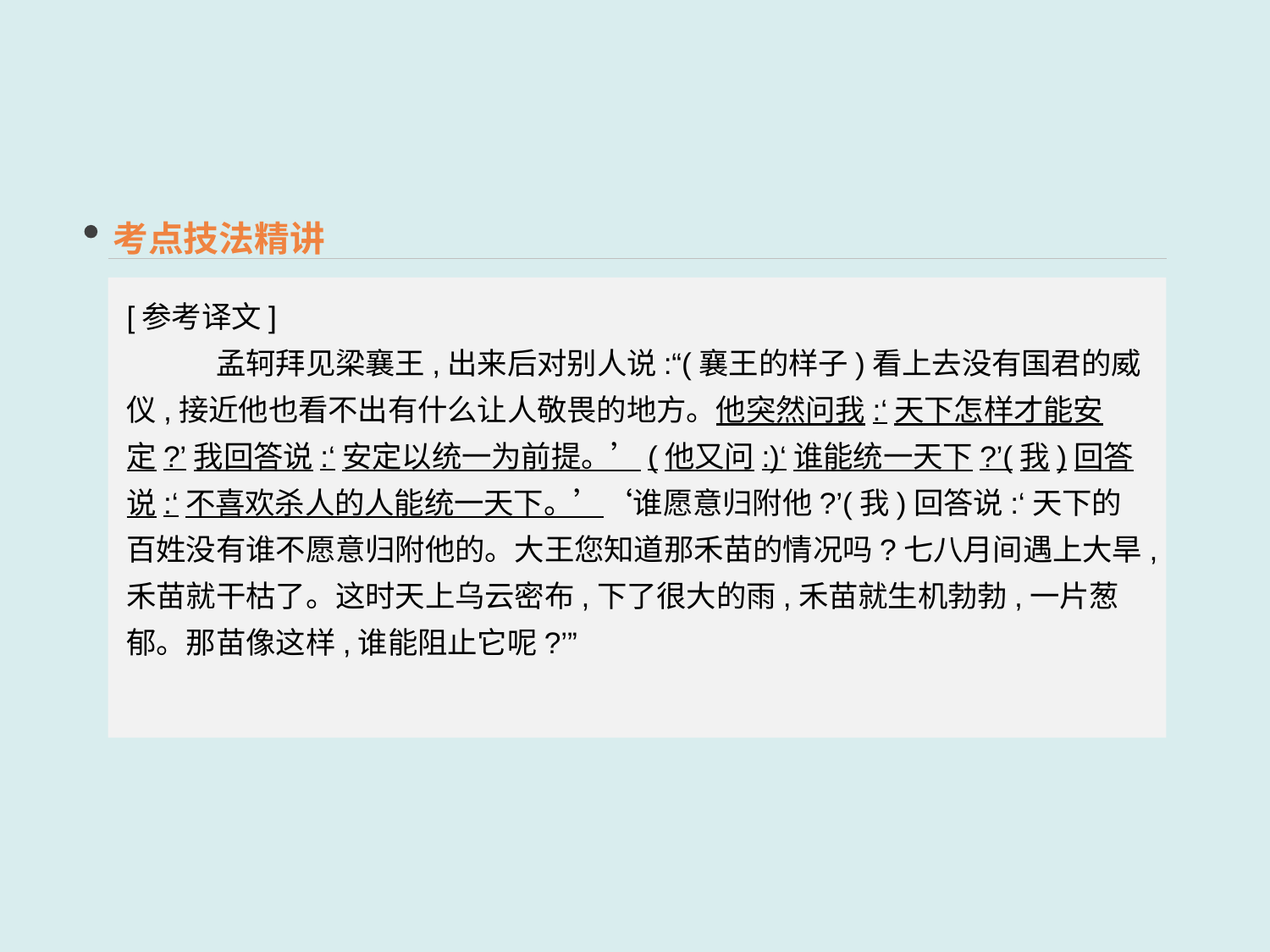

考点技法精讲

[参考译文]
　　　孟轲拜见梁襄王,出来后对别人说:“(襄王的样子)看上去没有国君的威仪,接近他也看不出有什么让人敬畏的地方。他突然问我:‘天下怎样才能安定?’我回答说:‘安定以统一为前提。’(他又问:)‘谁能统一天下?’(我)回答说:‘不喜欢杀人的人能统一天下。’‘谁愿意归附他?’(我)回答说:‘天下的百姓没有谁不愿意归附他的。大王您知道那禾苗的情况吗?七八月间遇上大旱,禾苗就干枯了。这时天上乌云密布,下了很大的雨,禾苗就生机勃勃,一片葱郁。那苗像这样,谁能阻止它呢?’”